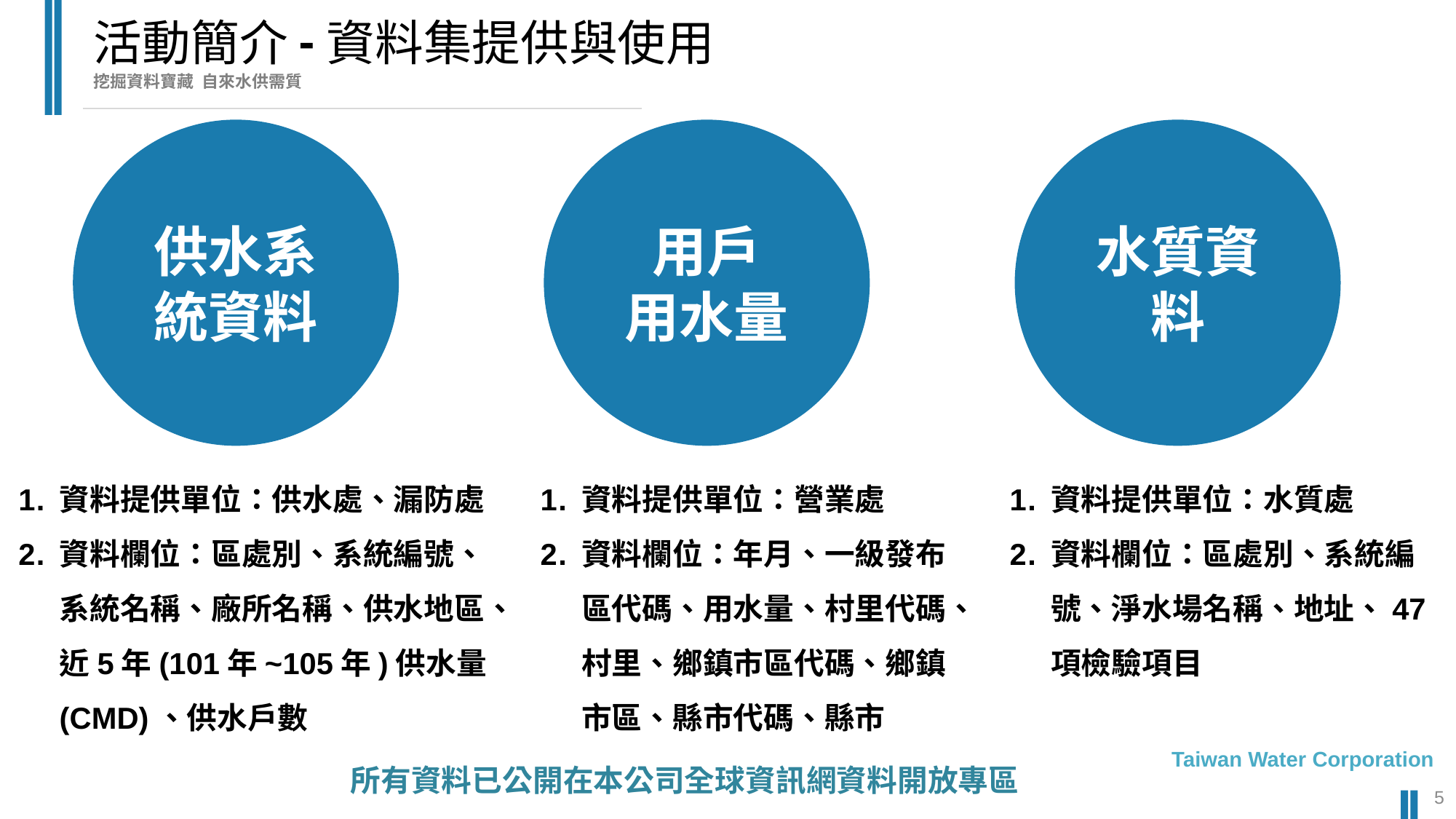

活動簡介-資料集提供與使用
挖掘資料寶藏  自來水供需質
供水系統資料
用戶
用水量
水質資料
資料提供單位：供水處、漏防處
資料欄位：區處別、系統編號、系統名稱、廠所名稱、供水地區、近5年(101年~105年)供水量(CMD)、供水戶數
資料提供單位：營業處
資料欄位：年月、一級發布區代碼、用水量、村里代碼、村里、鄉鎮市區代碼、鄉鎮市區、縣市代碼、縣市
資料提供單位：水質處
資料欄位：區處別、系統編號、淨水場名稱、地址、47項檢驗項目
Taiwan Water Corporation
所有資料已公開在本公司全球資訊網資料開放專區
5